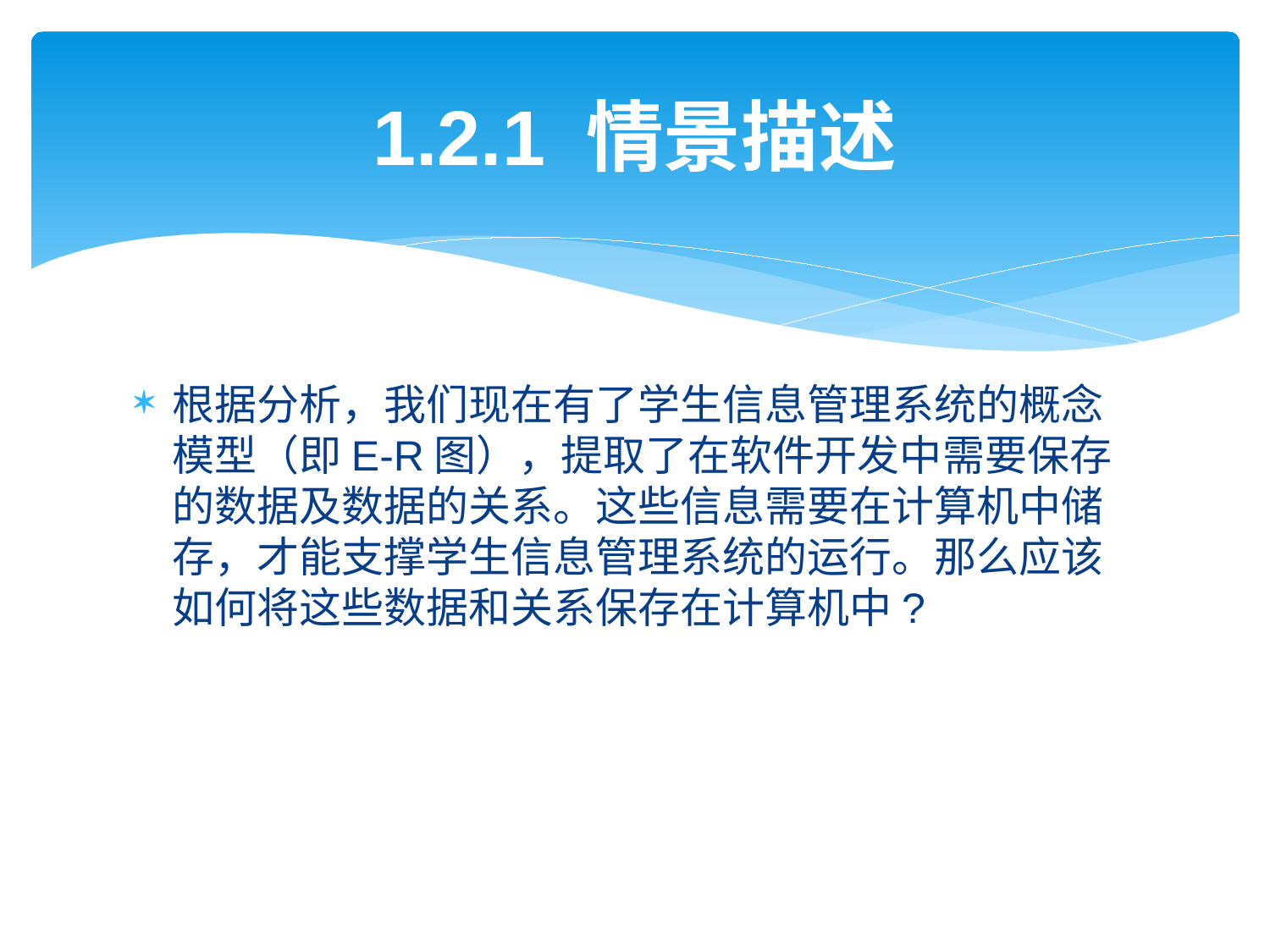

# 1.2.1 情景描述
根据分析，我们现在有了学生信息管理系统的概念模型（即E-R图），提取了在软件开发中需要保存的数据及数据的关系。这些信息需要在计算机中储存，才能支撑学生信息管理系统的运行。那么应该如何将这些数据和关系保存在计算机中?